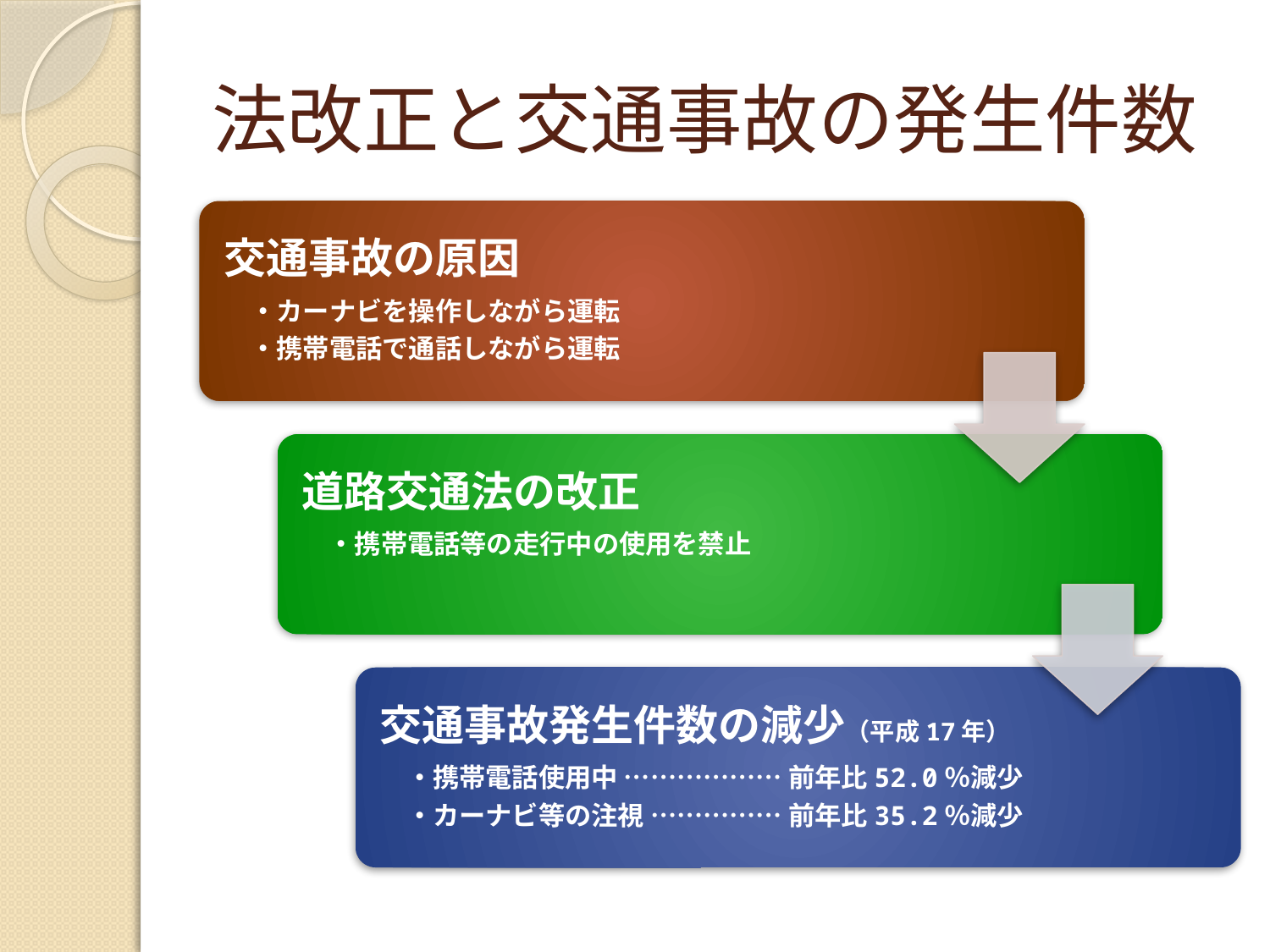

# 法改正と交通事故の発生件数
交通事故の原因
　・カーナビを操作しながら運転
　・携帯電話で通話しながら運転
道路交通法の改正
　・携帯電話等の走行中の使用を禁止

交通事故発生件数の減少（平成17年）
　・携帯電話使用中 ……………… 前年比52.0％減少
　・カーナビ等の注視 …………… 前年比35.2％減少